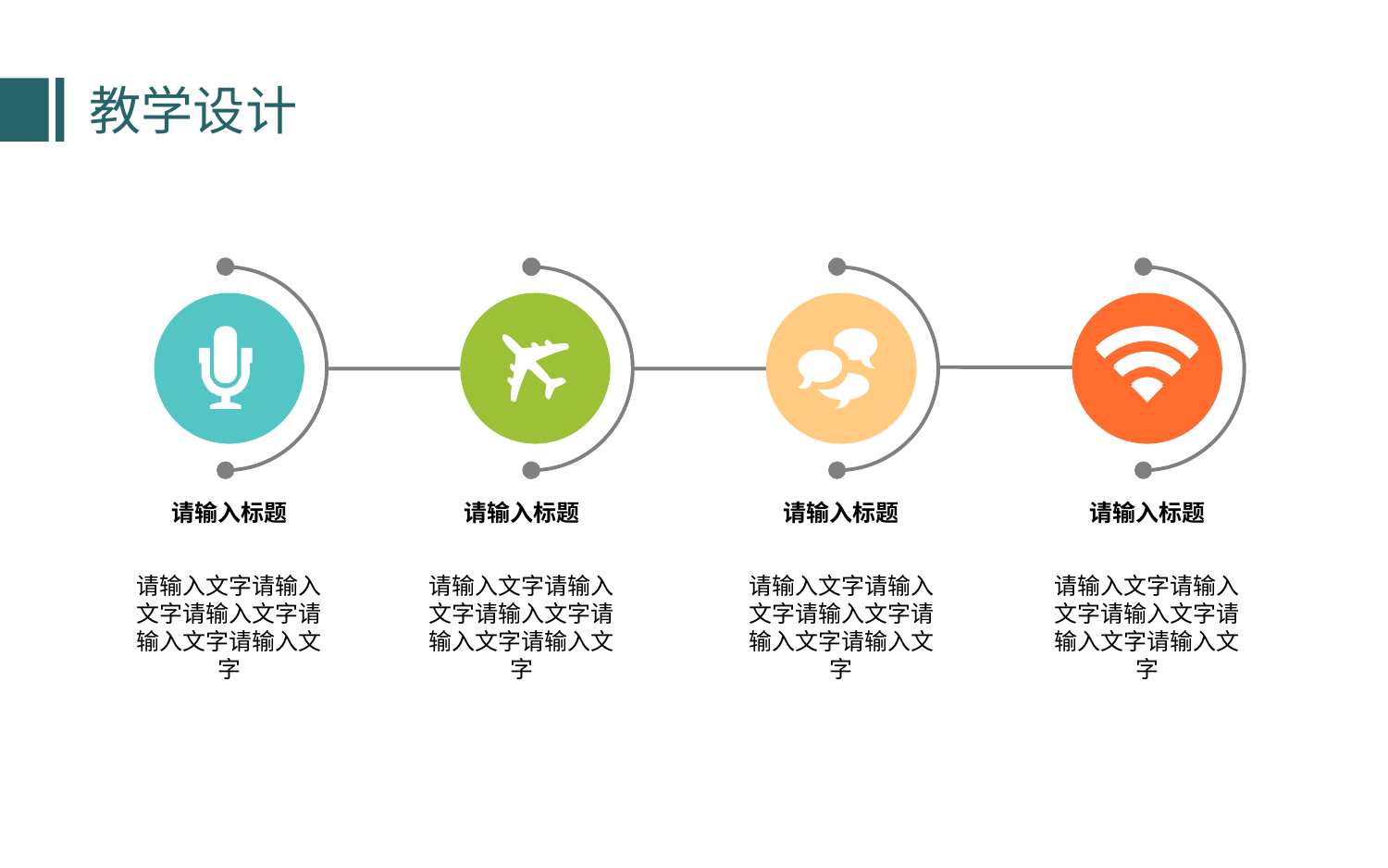

教学设计

请输入标题
请输入标题
请输入标题
请输入标题
请输入文字请输入文字请输入文字请输入文字请输入文字

请输入文字请输入文字请输入文字请输入文字请输入文字

请输入文字请输入文字请输入文字请输入文字请输入文字

请输入文字请输入文字请输入文字请输入文字请输入文字